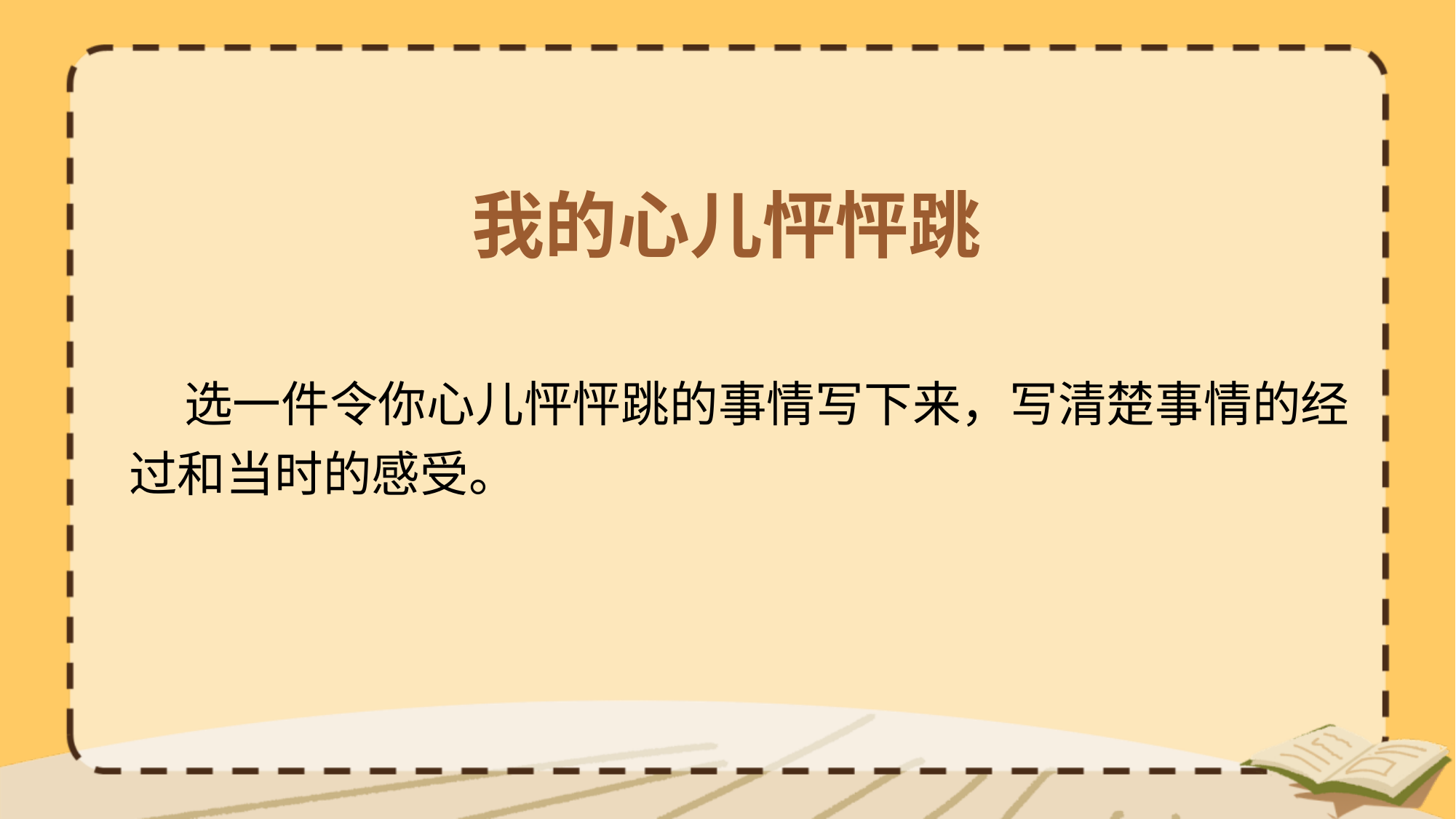

我的心儿怦怦跳
    选一件令你心儿怦怦跳的事情写下来，写清楚事情的经过和当时的感受。